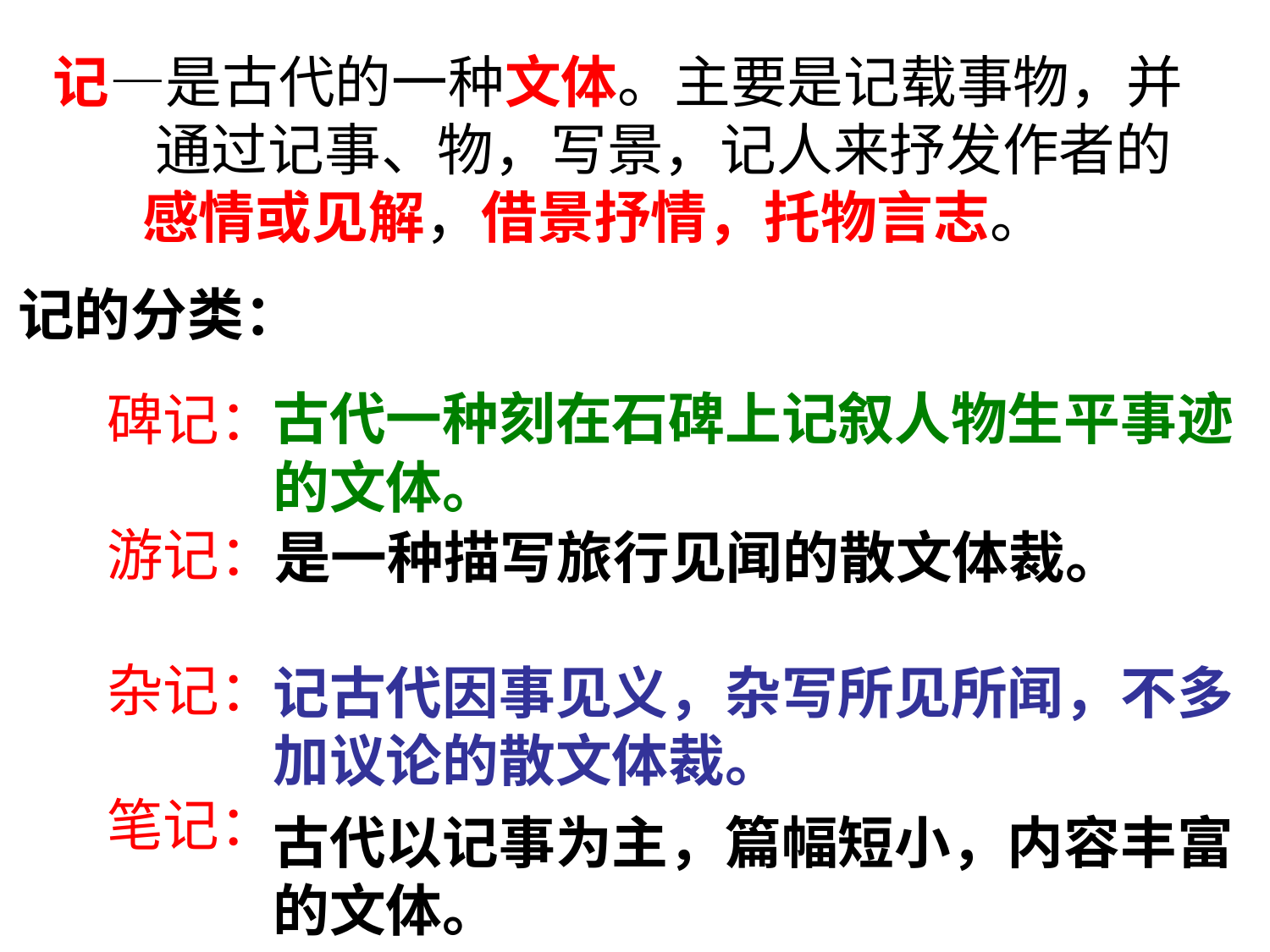

记—是古代的一种文体。主要是记载事物，并
       通过记事、物，写景，记人来抒发作者的
      感情或见解，借景抒情，托物言志。
记的分类：
古代一种刻在石碑上记叙人物生平事迹
的文体。
碑记：

游记：

杂记：

笔记：
是一种描写旅行见闻的散文体裁。
记古代因事见义，杂写所见所闻，不多
加议论的散文体裁。
古代以记事为主，篇幅短小，内容丰富
的文体。